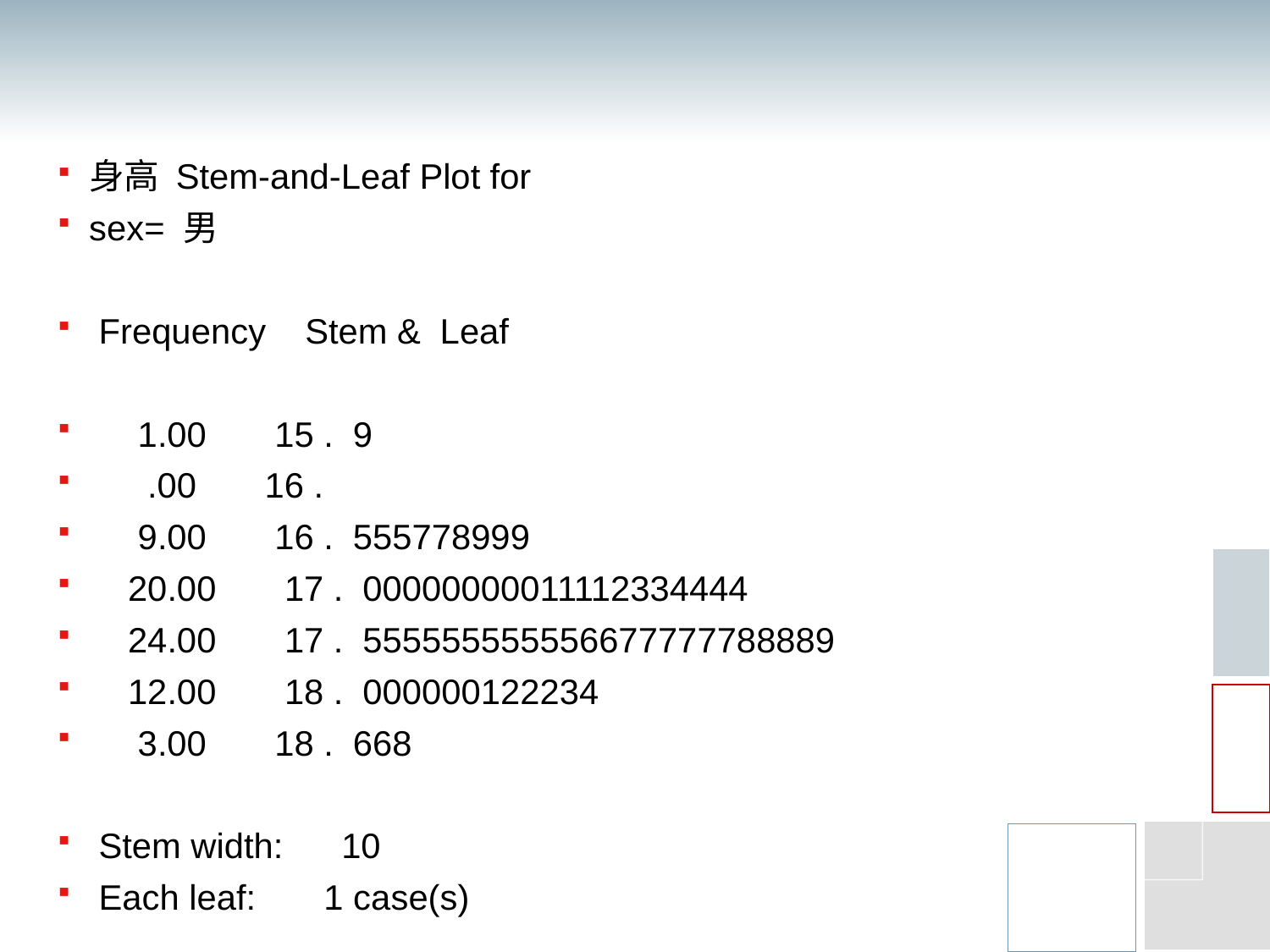

身高 Stem-and-Leaf Plot for
sex= 男

 Frequency    Stem &  Leaf

     1.00       15 .  9
      .00       16 .
     9.00       16 .  555778999
    20.00       17 .  00000000011112334444
    24.00       17 .  555555555556677777788889
    12.00       18 .  000000122234
     3.00       18 .  668

 Stem width:      10
 Each leaf:       1 case(s)